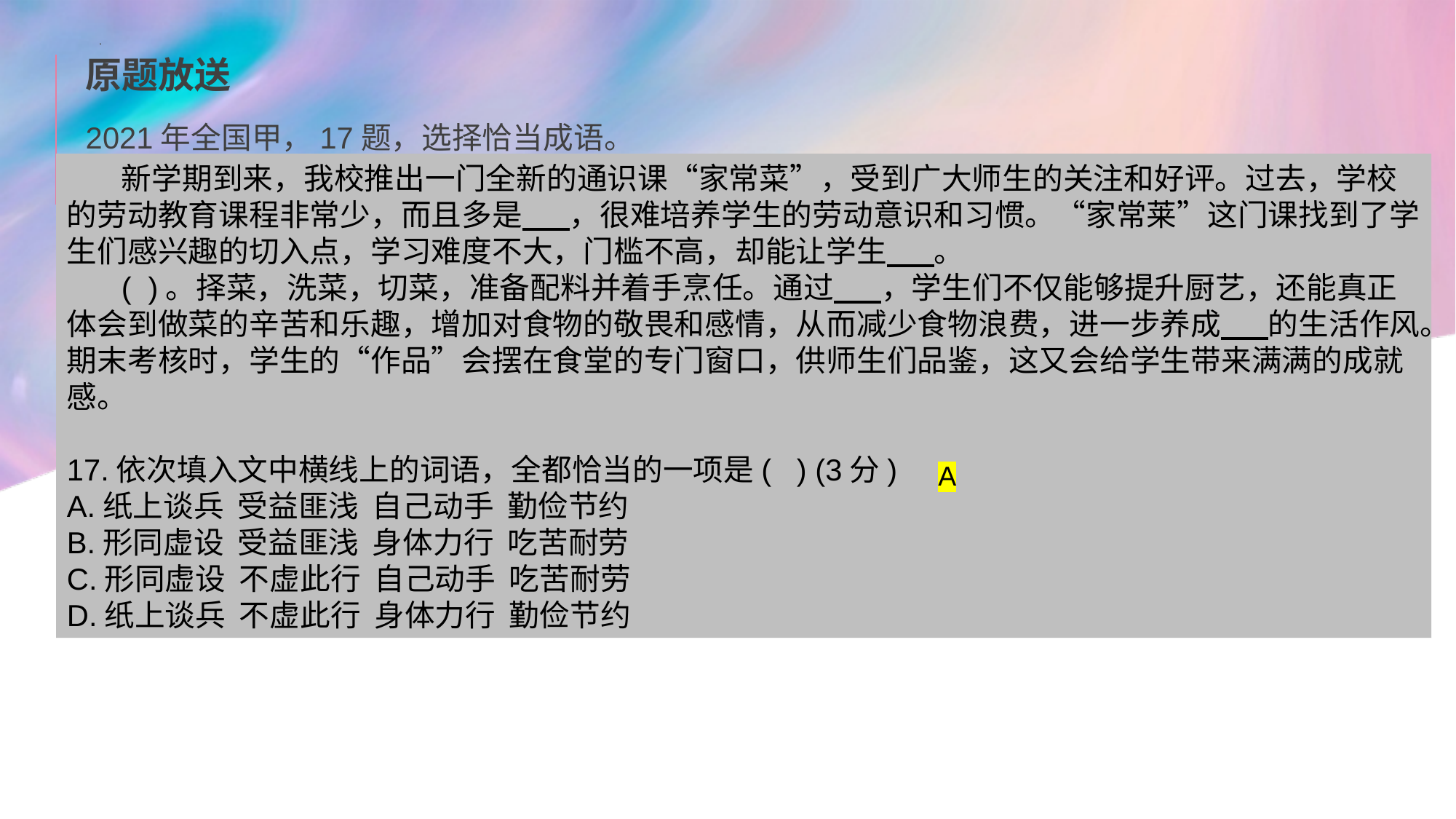

原题放送
2021年全国甲，17题，选择恰当成语。
新学期到来，我校推出一门全新的通识课“家常菜”，受到广大师生的关注和好评。过去，学校的劳动教育课程非常少，而且多是       ，很难培养学生的劳动意识和习惯。“家常莱”这门课找到了学生们感兴趣的切入点，学习难度不大，门槛不高，却能让学生       。
(  )。择菜，洗菜，切菜，准备配料并着手烹任。通过       ，学生们不仅能够提升厨艺，还能真正体会到做菜的辛苦和乐趣，增加对食物的敬畏和感情，从而减少食物浪费，进一步养成       的生活作风。期末考核时，学生的“作品”会摆在食堂的专门窗口，供师生们品鉴，这又会给学生带来满满的成就感。

17.依次填入文中横线上的词语，全都恰当的一项是(   ) (3分)
A.纸上谈兵  受益匪浅  自己动手  勤俭节约
B.形同虚设  受益匪浅  身体力行  吃苦耐劳
C.形同虚设  不虚此行  自己动手  吃苦耐劳
D.纸上谈兵  不虚此行  身体力行  勤俭节约
A